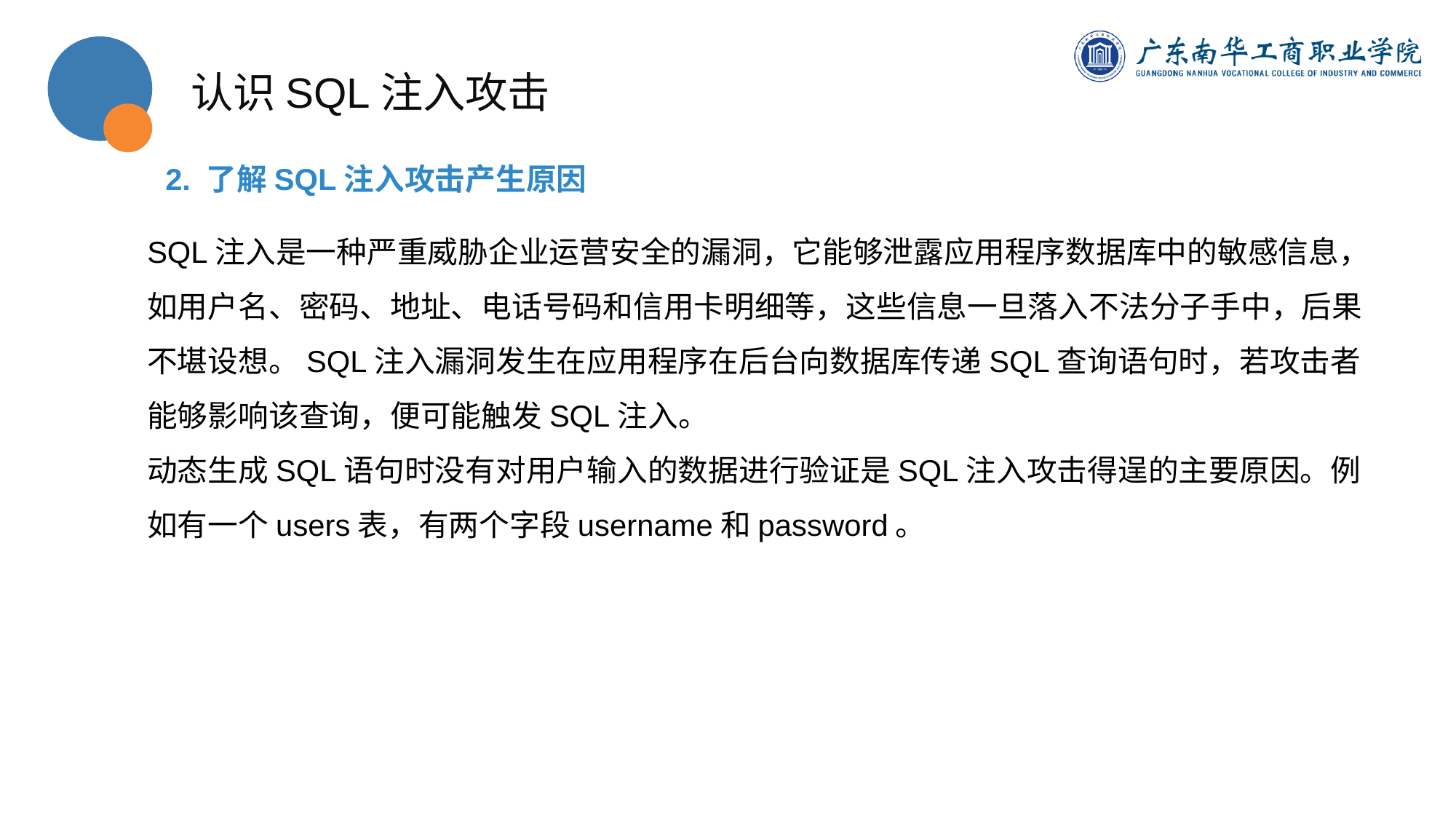

认识SQL注入攻击

2. 了解SQL注入攻击产生原因
SQL注入是一种严重威胁企业运营安全的漏洞，它能够泄露应用程序数据库中的敏感信息，如用户名、密码、地址、电话号码和信用卡明细等，这些信息一旦落入不法分子手中，后果不堪设想。SQL注入漏洞发生在应用程序在后台向数据库传递SQL查询语句时，若攻击者能够影响该查询，便可能触发SQL注入。
动态生成SQL语句时没有对用户输入的数据进行验证是SQL注入攻击得逞的主要原因。例如有一个users表，有两个字段username和password。